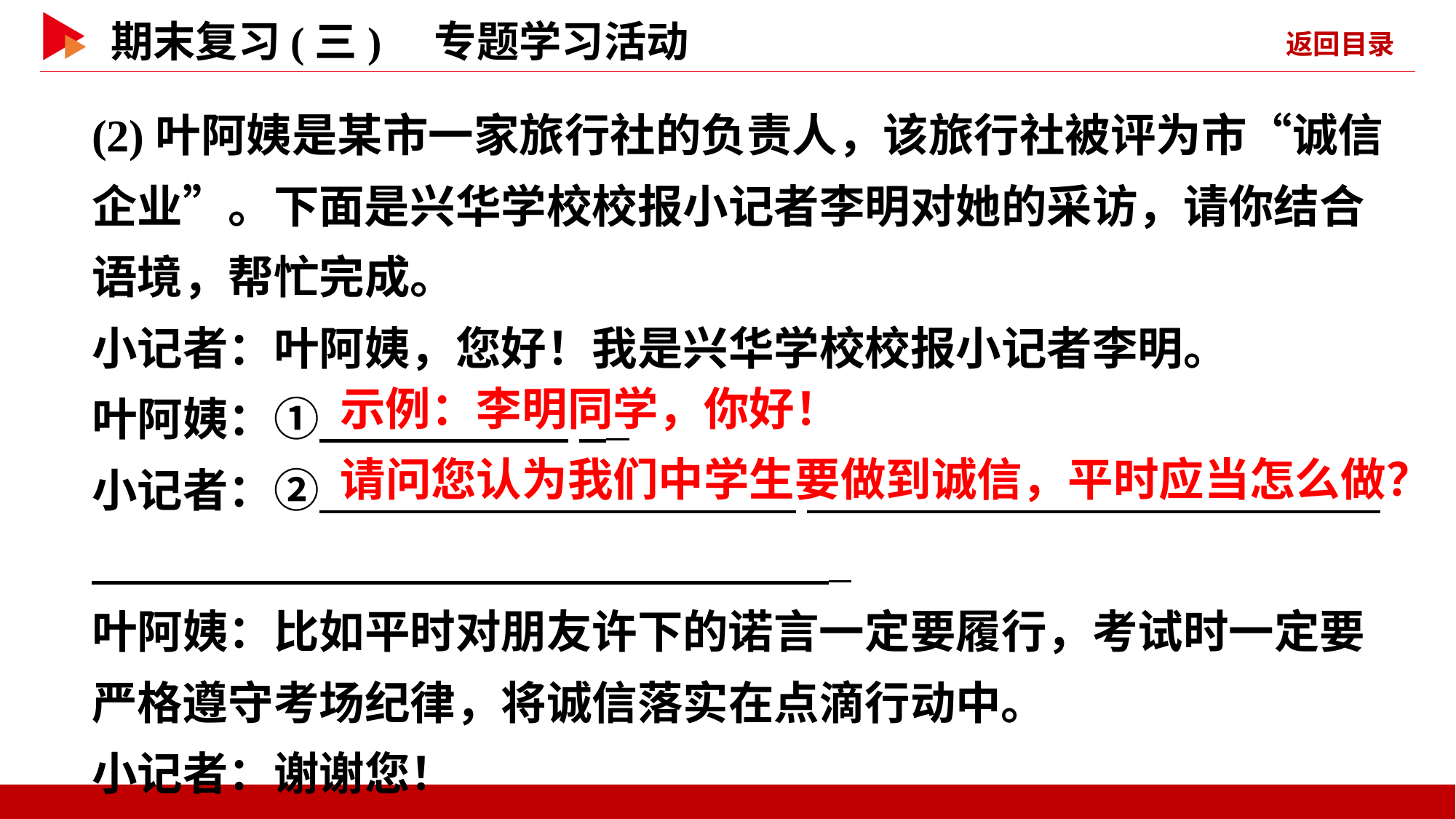

(2)叶阿姨是某市一家旅行社的负责人，该旅行社被评为市“诚信企业”。下面是兴华学校校报小记者李明对她的采访，请你结合语境，帮忙完成。
小记者：叶阿姨，您好！我是兴华学校校报小记者李明。
叶阿姨：①                        _
小记者：②                                              _
叶阿姨：比如平时对朋友许下的诺言一定要履行，考试时一定要严格遵守考场纪律，将诚信落实在点滴行动中。
小记者：谢谢您！
 示例：李明同学，你好！
 请问您认为我们中学生要做到诚信，平时应当怎么做？